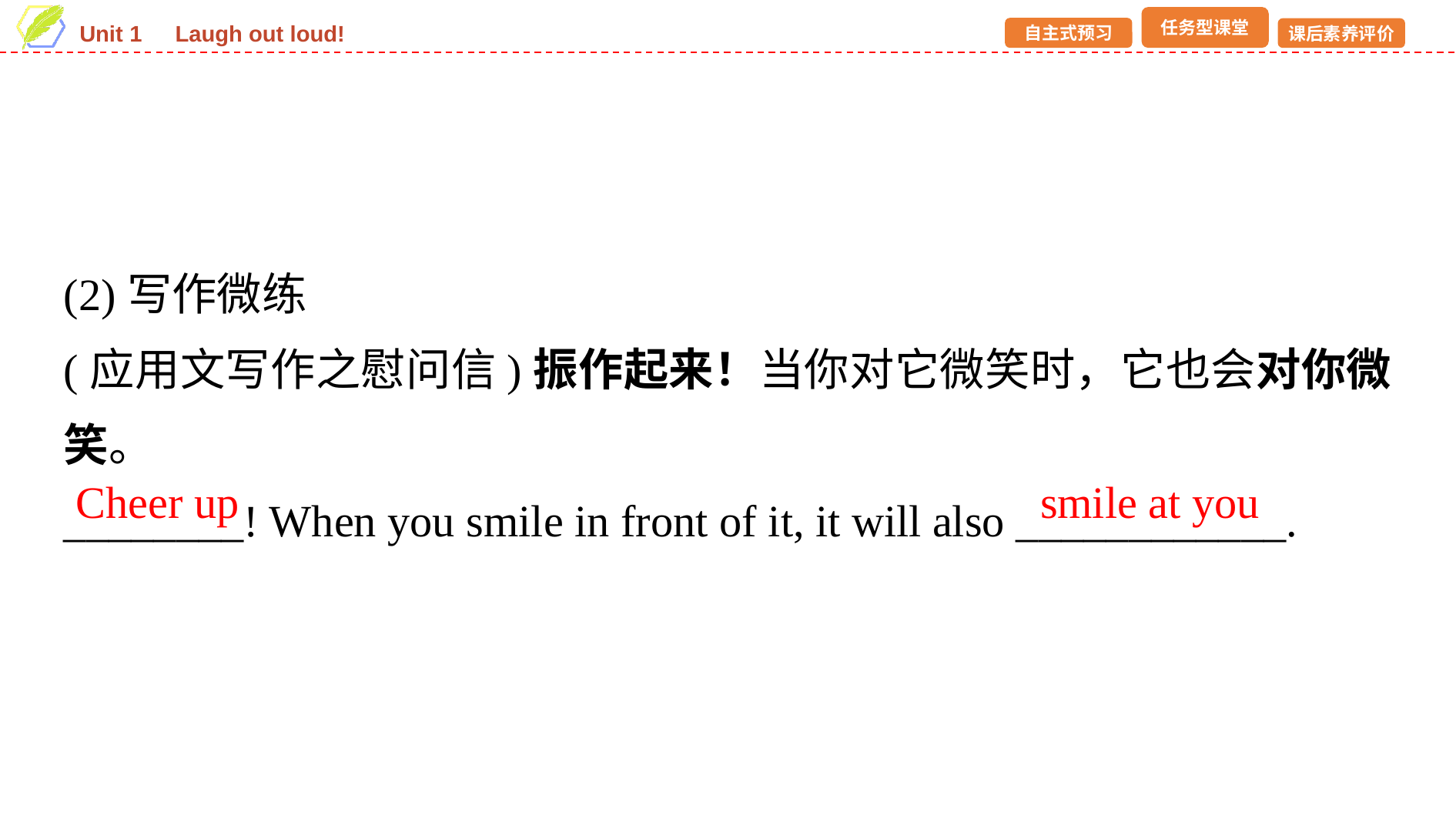

(2)写作微练
(应用文写作之慰问信)振作起来！当你对它微笑时，它也会对你微笑。
________! When you smile in front of it, it will also ____________.
Cheer up
smile at you